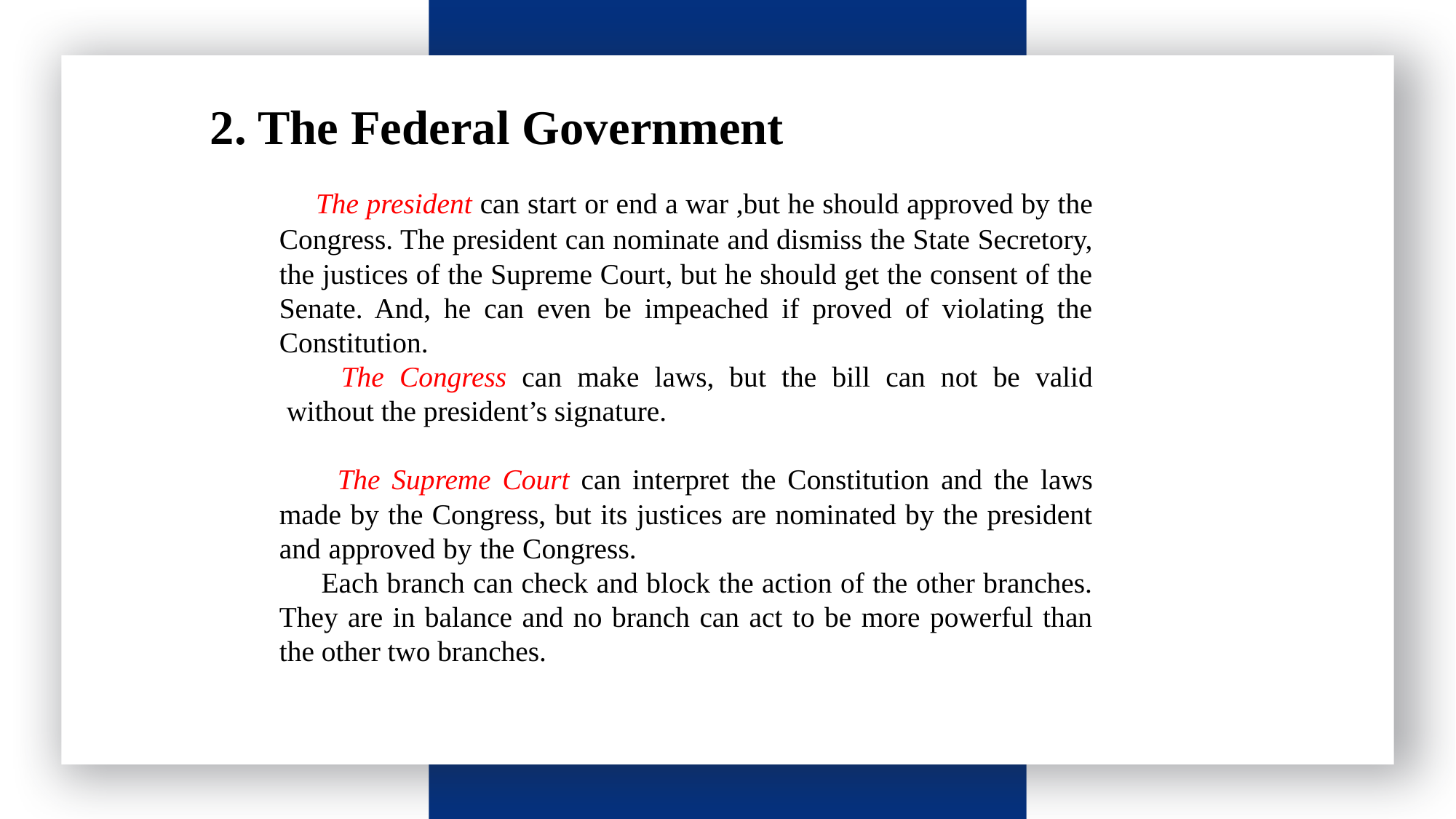

请输入标题
 2. The Federal Government
    The president can start or end a war ,but he should approved by the Congress. The president can nominate and dismiss the State Secretory, the justices of the Supreme Court, but he should get the consent of the Senate. And, he can even be impeached if proved of violating the Constitution.
    The Congress can make laws, but the bill can not be valid
 without the president’s signature.
     The Supreme Court can interpret the Constitution and the laws made by the Congress, but its justices are nominated by the president and approved by the Congress.
     Each branch can check and block the action of the other branches. They are in balance and no branch can act to be more powerful than the other two branches.